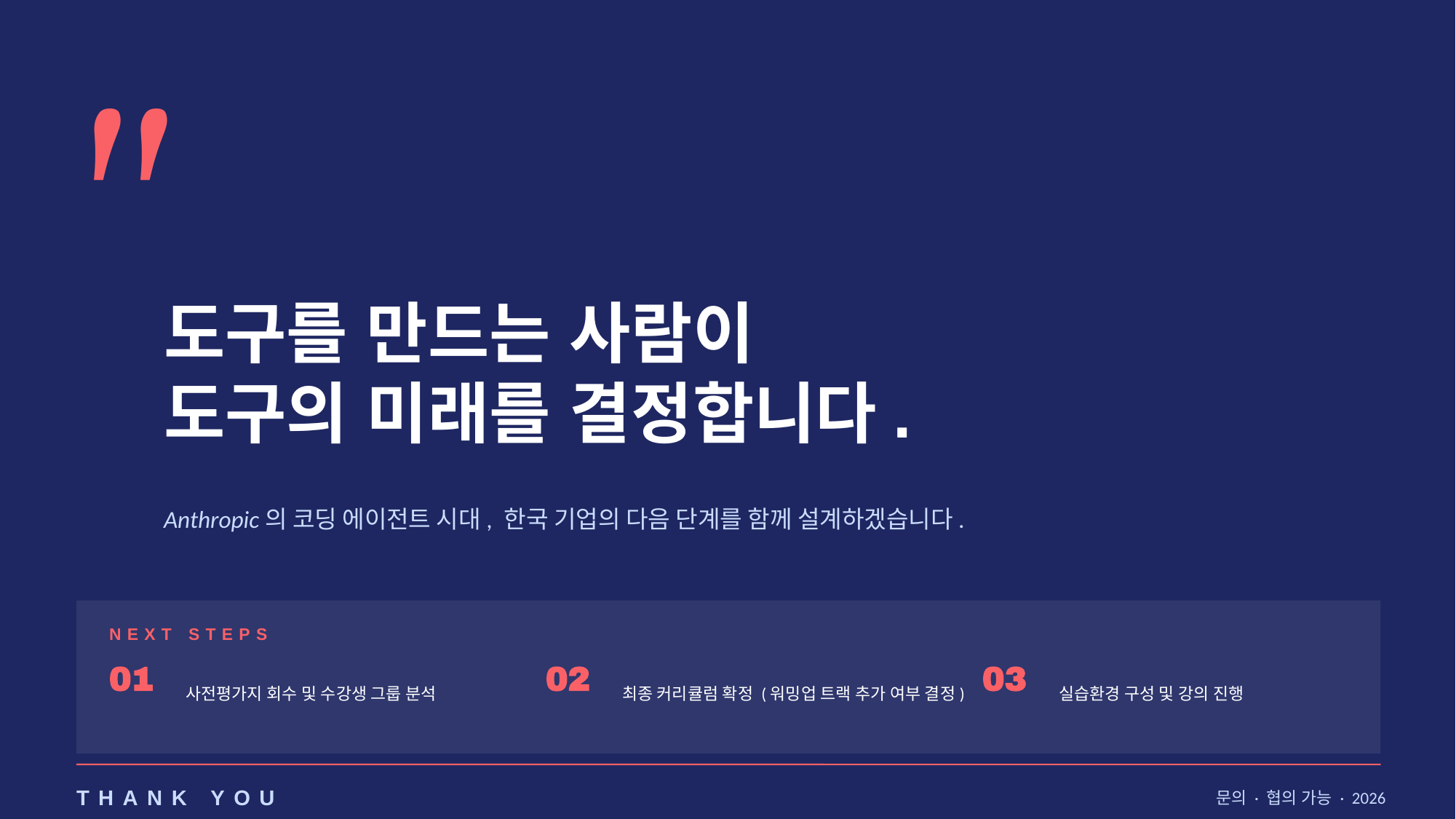

"
도구를 만드는 사람이
도구의 미래를 결정합니다.
Anthropic의 코딩 에이전트 시대, 한국 기업의 다음 단계를 함께 설계하겠습니다.

NEXT STEPS
01
02
03
사전평가지 회수 및 수강생 그룹 분석
최종 커리큘럼 확정 (워밍업 트랙 추가 여부 결정)
실습환경 구성 및 강의 진행

THANK YOU
문의 · 협의 가능 ·  2026